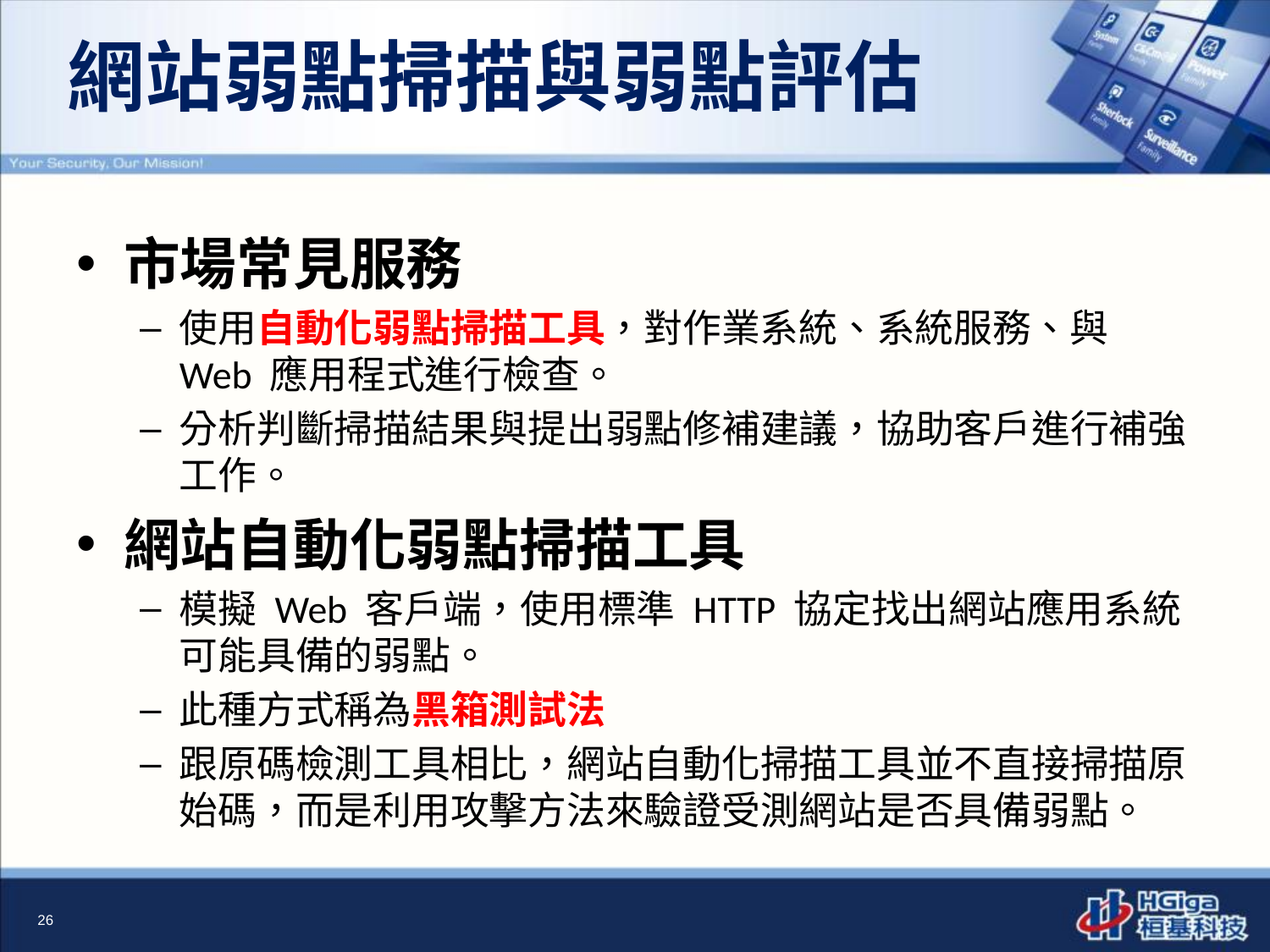

# 網站弱點掃描與弱點評估
市場常見服務
使用自動化弱點掃描工具，對作業系統、系統服務、與 Web 應用程式進行檢查。
分析判斷掃描結果與提出弱點修補建議，協助客戶進行補強工作。
網站自動化弱點掃描工具
模擬 Web 客戶端，使用標準 HTTP 協定找出網站應用系統可能具備的弱點。
此種方式稱為黑箱測試法
跟原碼檢測工具相比，網站自動化掃描工具並不直接掃描原始碼，而是利用攻擊方法來驗證受測網站是否具備弱點。

26